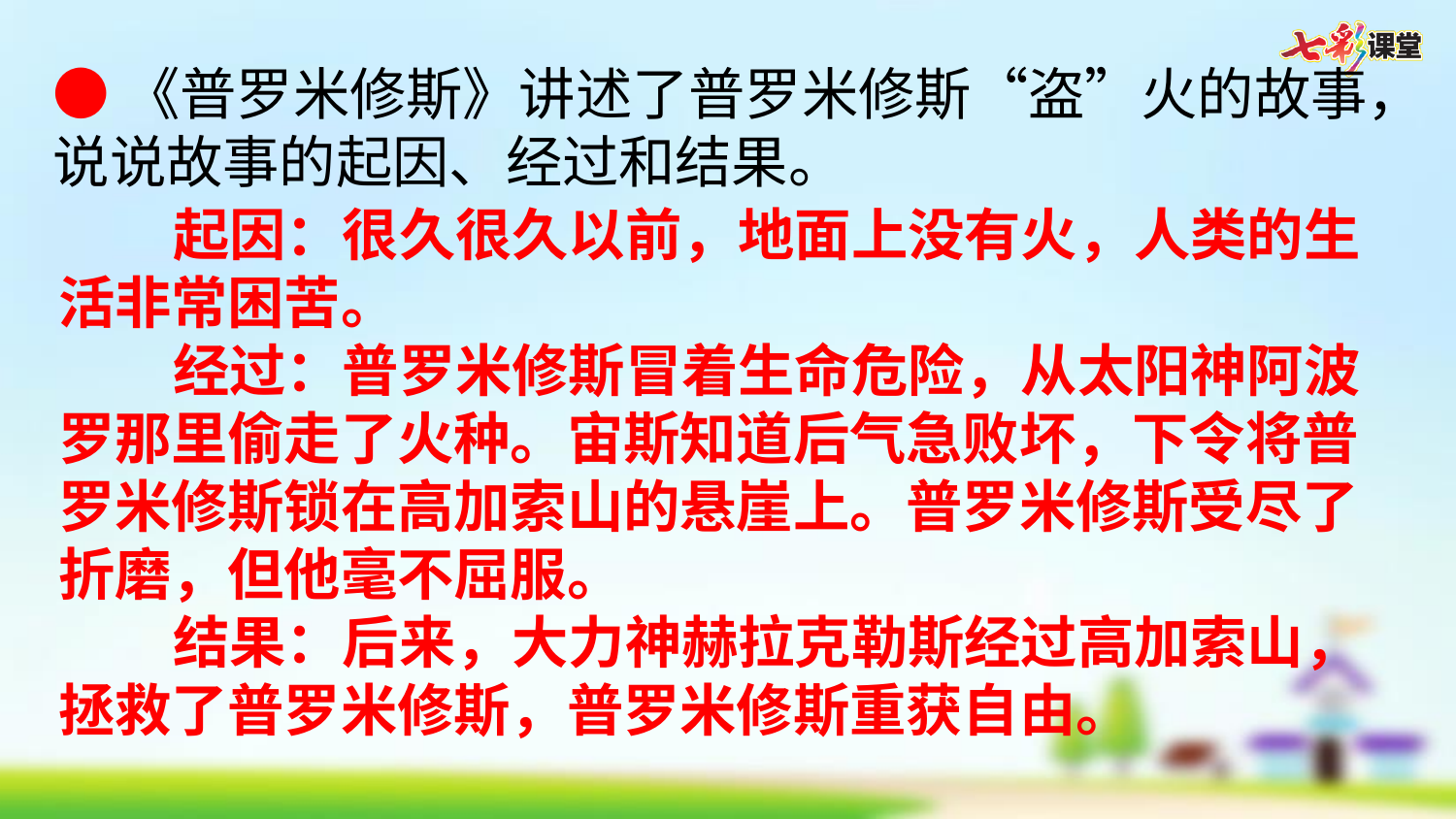

●《普罗米修斯》讲述了普罗米修斯“盗”火的故事，说说故事的起因、经过和结果。
起因：很久很久以前，地面上没有火，人类的生活非常困苦。
经过：普罗米修斯冒着生命危险，从太阳神阿波罗那里偷走了火种。宙斯知道后气急败坏，下令将普罗米修斯锁在高加索山的悬崖上。普罗米修斯受尽了折磨，但他毫不屈服。
结果：后来，大力神赫拉克勒斯经过高加索山，拯救了普罗米修斯，普罗米修斯重获自由。